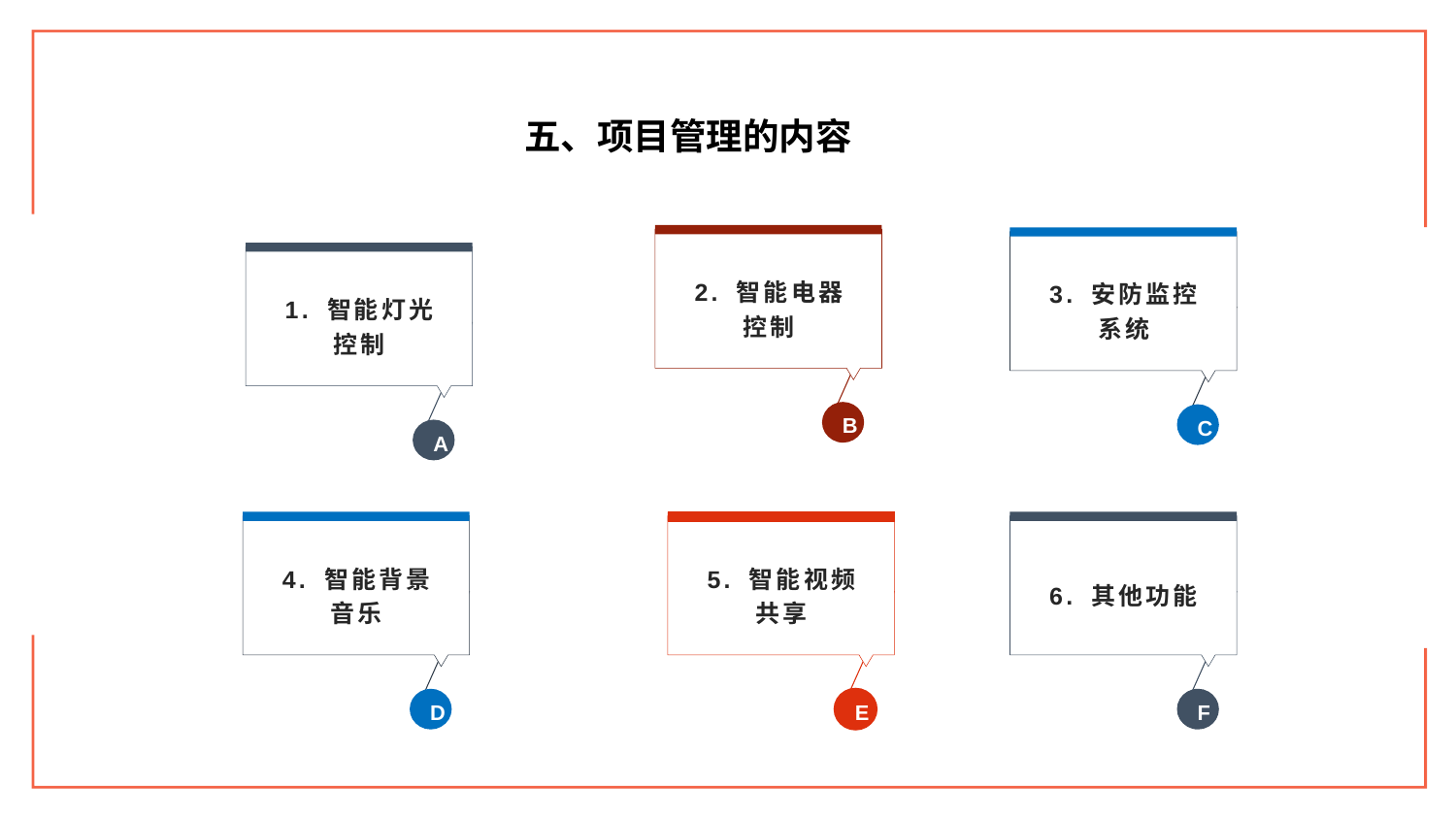

五、项目管理的内容

2. 智能电器
控制
B

3. 安防监控
系统
C

1. 智能灯光
控制
A

4. 智能背景
音乐
D

6. 其他功能
F

5. 智能视频
共享
E